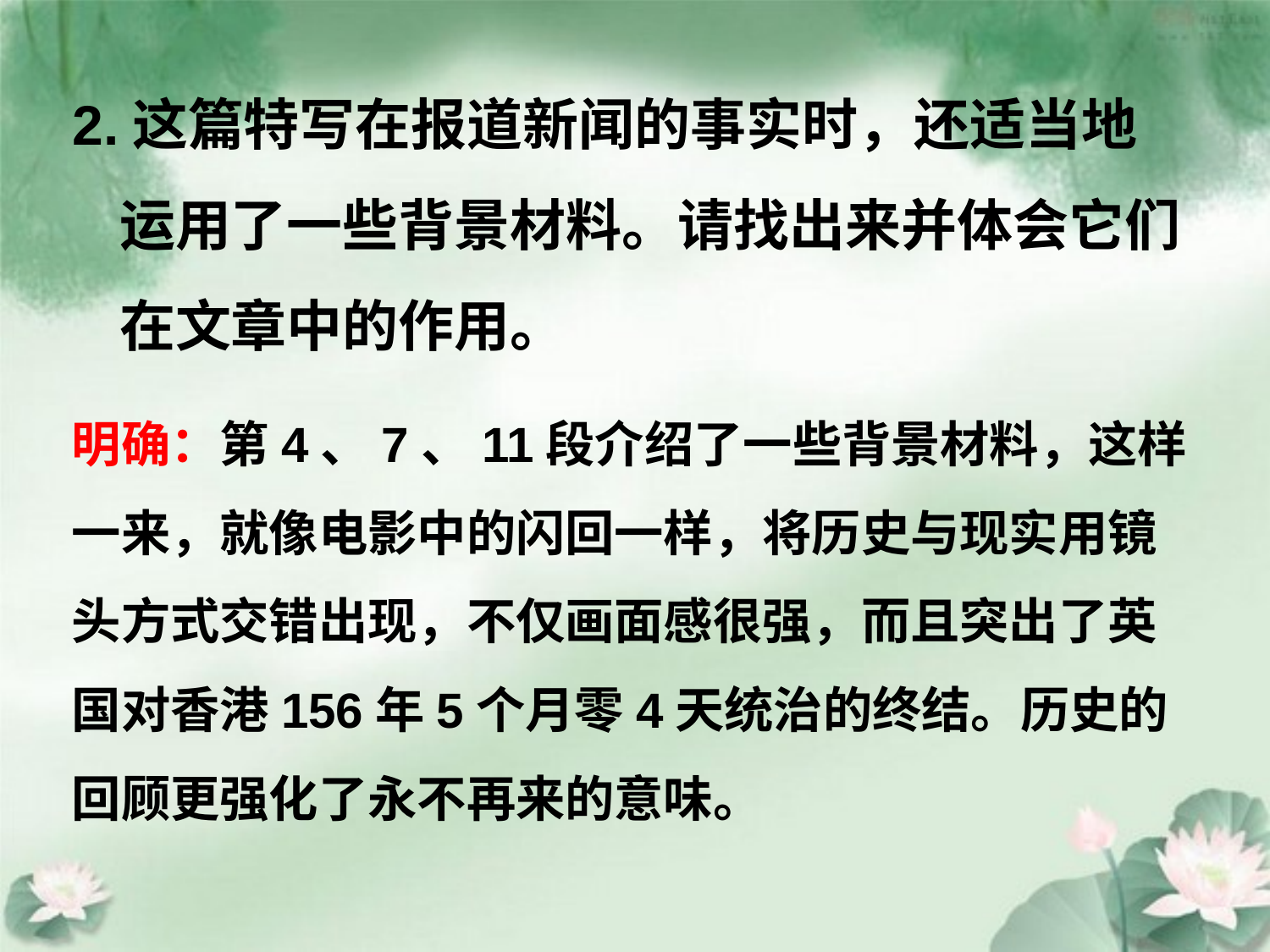

2.这篇特写在报道新闻的事实时，还适当地运用了一些背景材料。请找出来并体会它们在文章中的作用。
明确：第4、7、11段介绍了一些背景材料，这样一来，就像电影中的闪回一样，将历史与现实用镜头方式交错出现，不仅画面感很强，而且突出了英国对香港156年5个月零4天统治的终结。历史的回顾更强化了永不再来的意味。